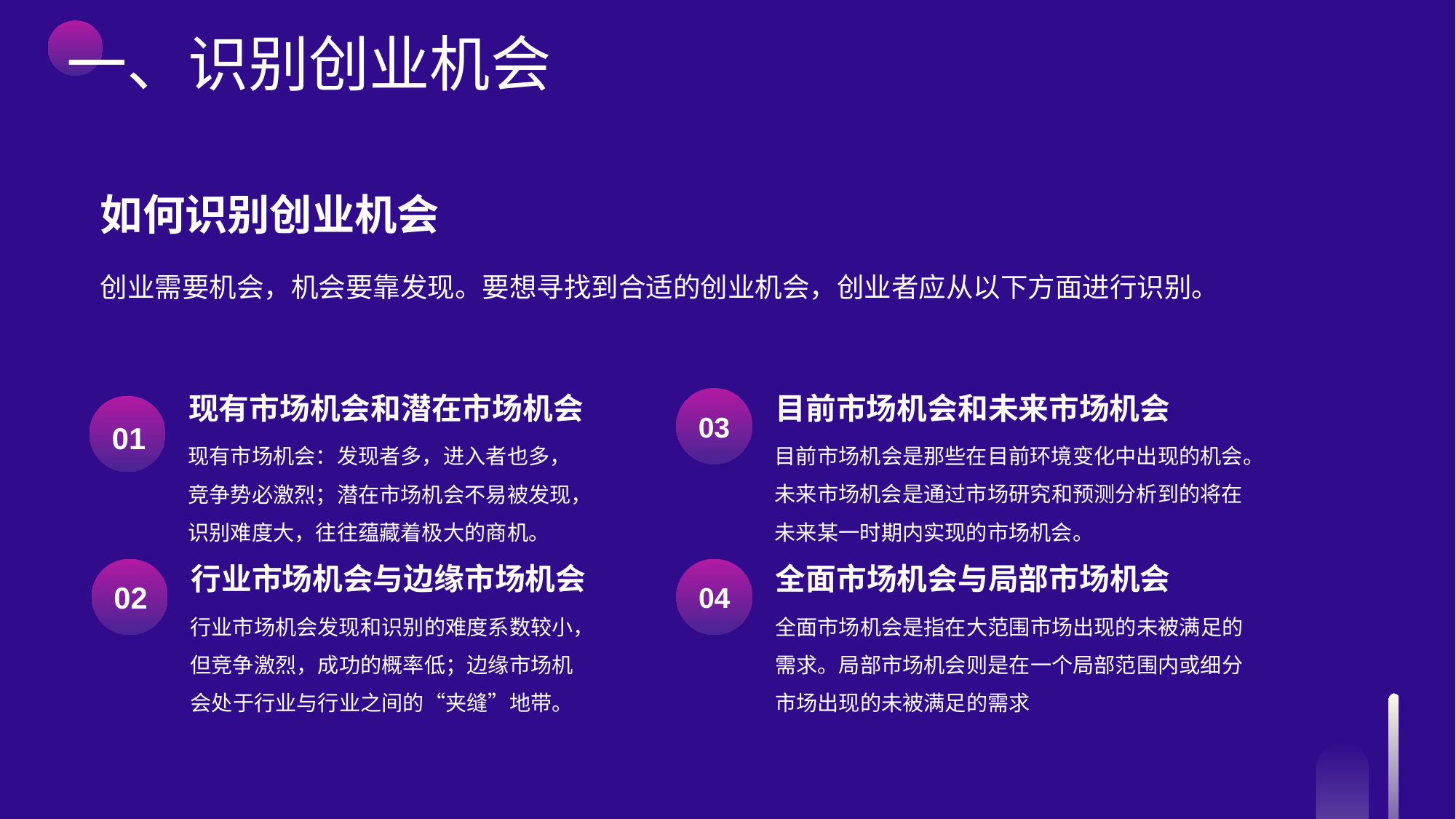

一、识别创业机会

如何识别创业机会
创业需要机会，机会要靠发现。要想寻找到合适的创业机会，创业者应从以下方面进行识别。
现有市场机会和潜在市场机会

现有市场机会：发现者多，进入者也多，竞争势必激烈；潜在市场机会不易被发现，识别难度大，往往蕴藏着极大的商机。
目前市场机会和未来市场机会
03
目前市场机会是那些在目前环境变化中出现的机会。未来市场机会是通过市场研究和预测分析到的将在未来某一时期内实现的市场机会。
01
行业市场机会与边缘市场机会

行业市场机会发现和识别的难度系数较小，但竞争激烈，成功的概率低；边缘市场机会处于行业与行业之间的“夹缝”地带。
全面市场机会与局部市场机会
04
全面市场机会是指在大范围市场出现的未被满足的需求。局部市场机会则是在一个局部范围内或细分市场出现的未被满足的需求
02